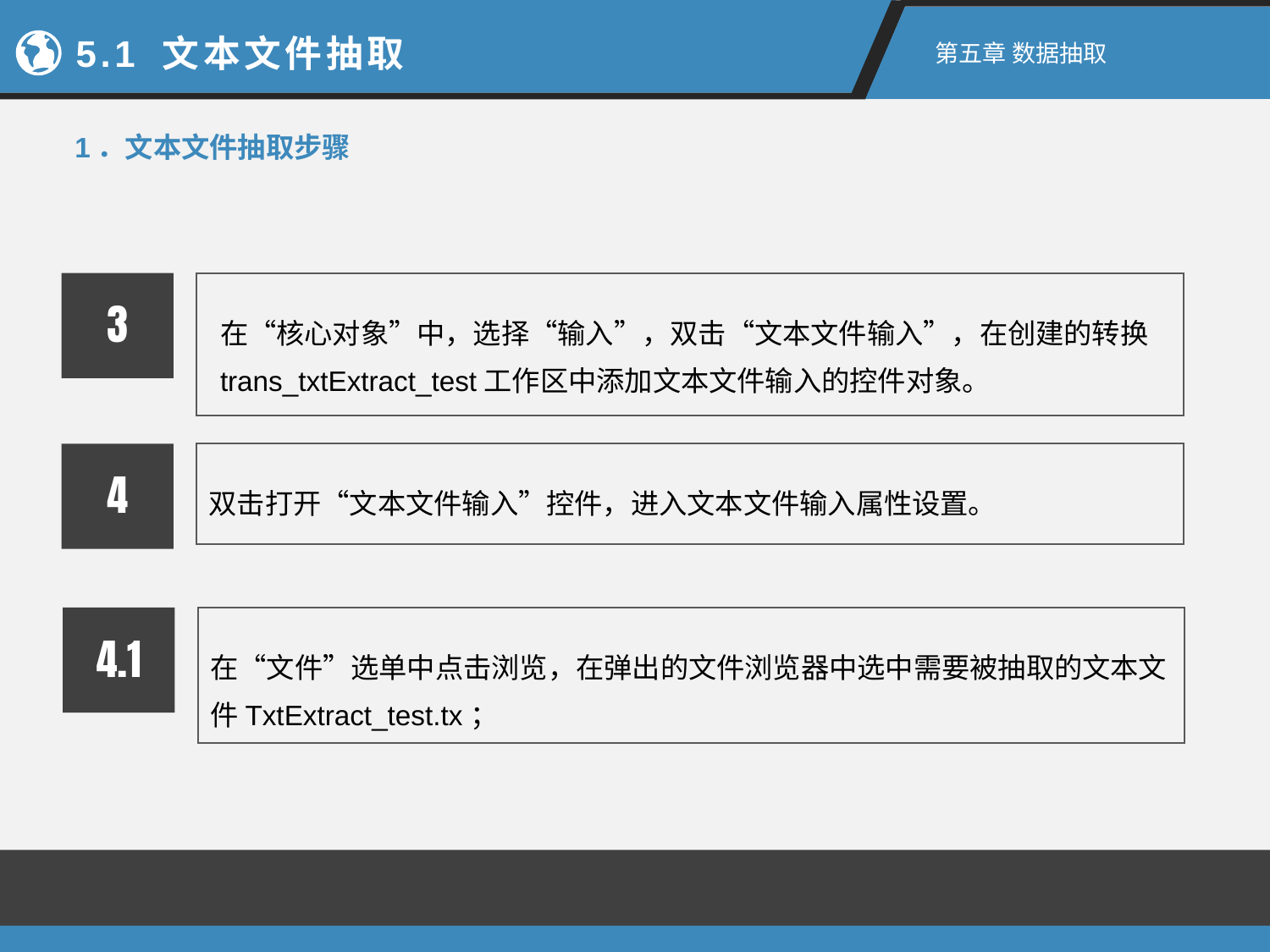

5.1 文本文件抽取

第五章 数据抽取
1．文本文件抽取步骤

3
在“核心对象”中，选择“输入”，双击“文本文件输入”，在创建的转换trans_txtExtract_test工作区中添加文本文件输入的控件对象。

4
双击打开“文本文件输入”控件，进入文本文件输入属性设置。

4.1
在“文件”选单中点击浏览，在弹出的文件浏览器中选中需要被抽取的文本文件TxtExtract_test.tx；